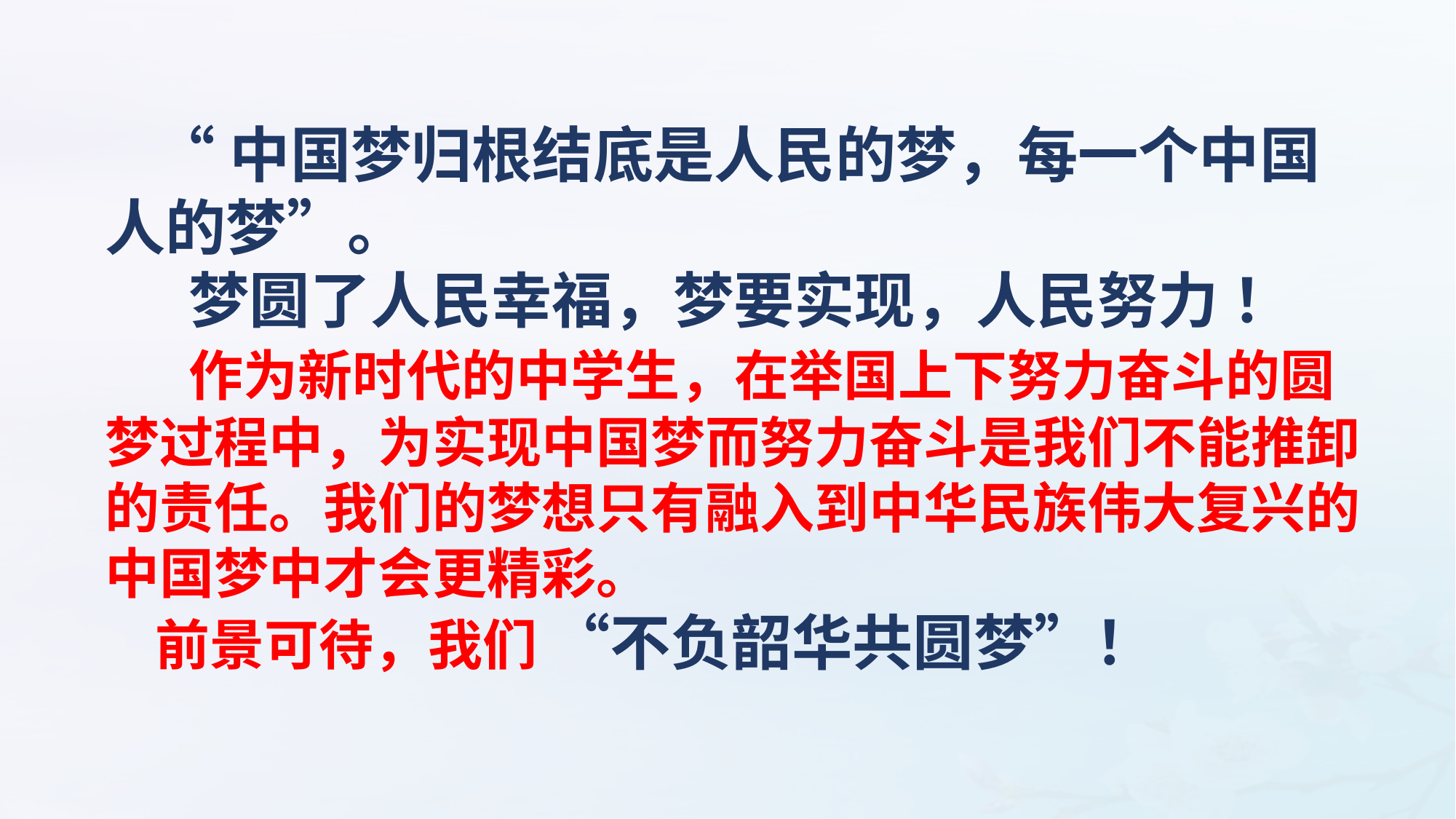

“中国梦归根结底是人民的梦，每一个中国人的梦”。
     梦圆了人民幸福，梦要实现，人民努力 ！
     作为新时代的中学生，在举国上下努力奋斗的圆梦过程中，为实现中国梦而努力奋斗是我们不能推卸的责任。我们的梦想只有融入到中华民族伟大复兴的中国梦中才会更精彩。
   前景可待，我们 “不负韶华共圆梦”！